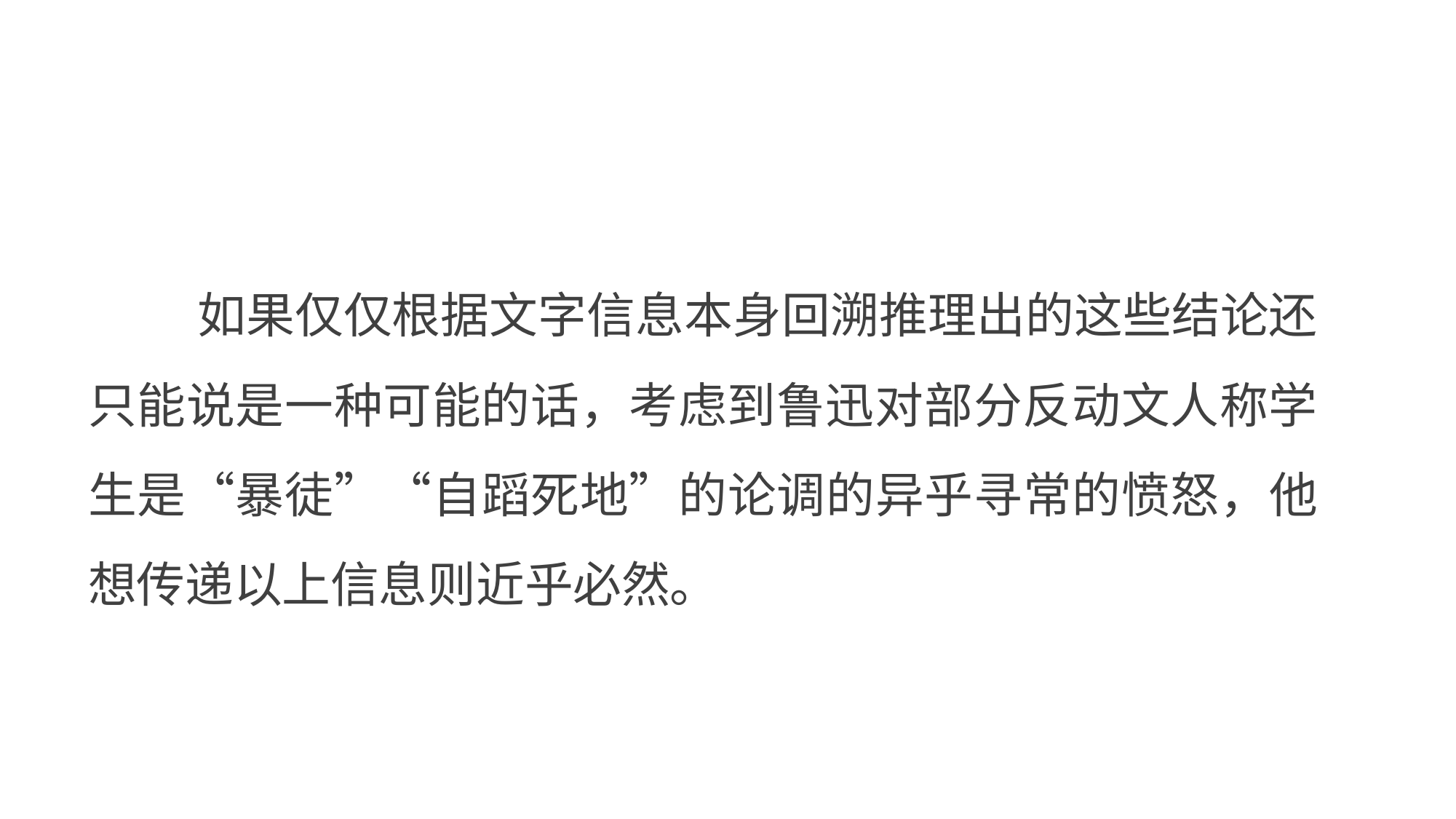

如果仅仅根据文字信息本身回溯推理出的这些结论还 只能说是一种可能的话，考虑到鲁迅对部分反动文人称学 生是“暴徒”“自蹈死地”的论调的异乎寻常的愤怒，他 想传递以上信息则近乎必然。